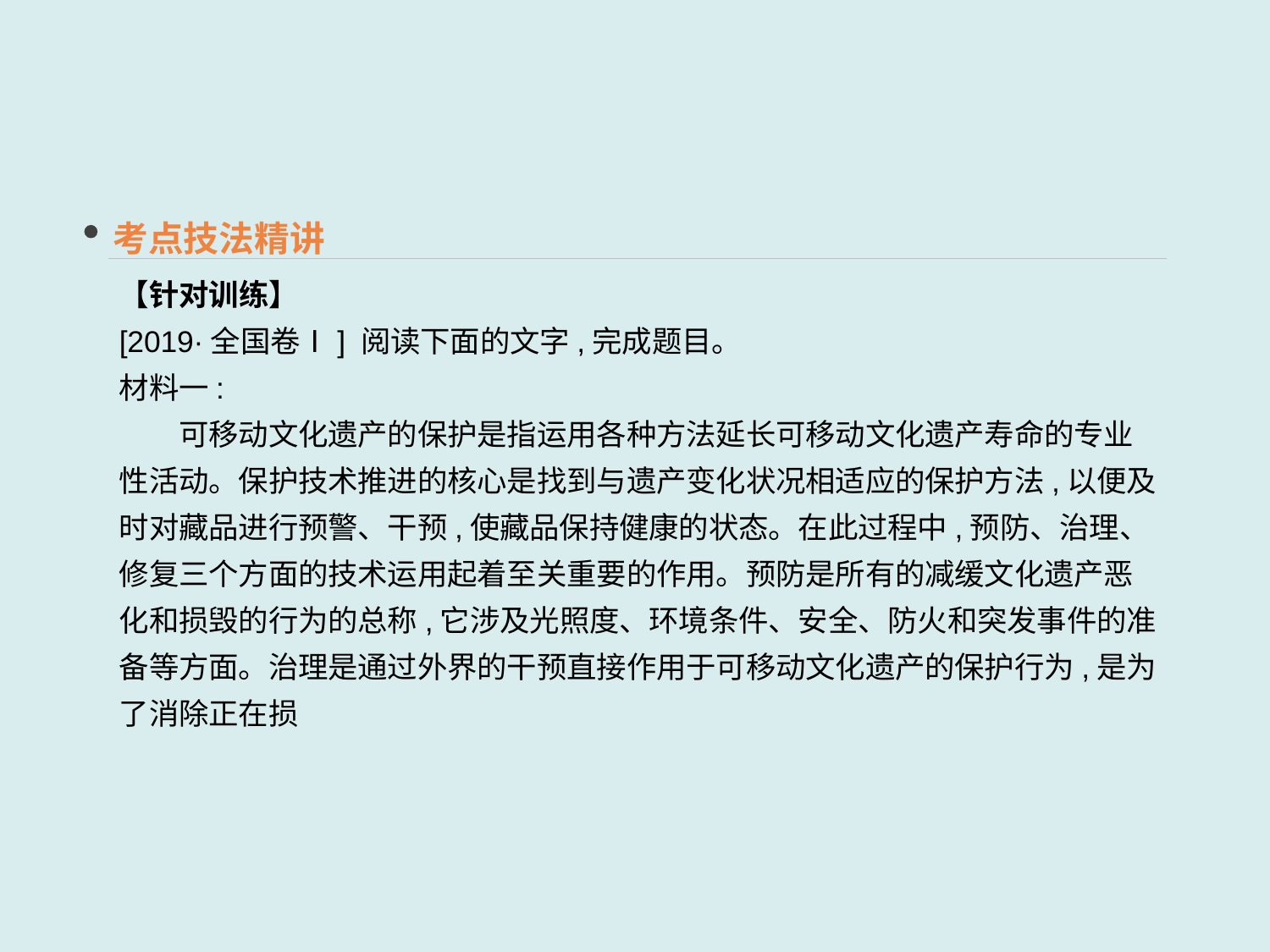

考点技法精讲

【针对训练】
[2019·全国卷Ⅰ] 阅读下面的文字,完成题目。
材料一:
　　可移动文化遗产的保护是指运用各种方法延长可移动文化遗产寿命的专业性活动。保护技术推进的核心是找到与遗产变化状况相适应的保护方法,以便及时对藏品进行预警、干预,使藏品保持健康的状态。在此过程中,预防、治理、修复三个方面的技术运用起着至关重要的作用。预防是所有的减缓文化遗产恶化和损毁的行为的总称,它涉及光照度、环境条件、安全、防火和突发事件的准备等方面。治理是通过外界的干预直接作用于可移动文化遗产的保护行为,是为了消除正在损